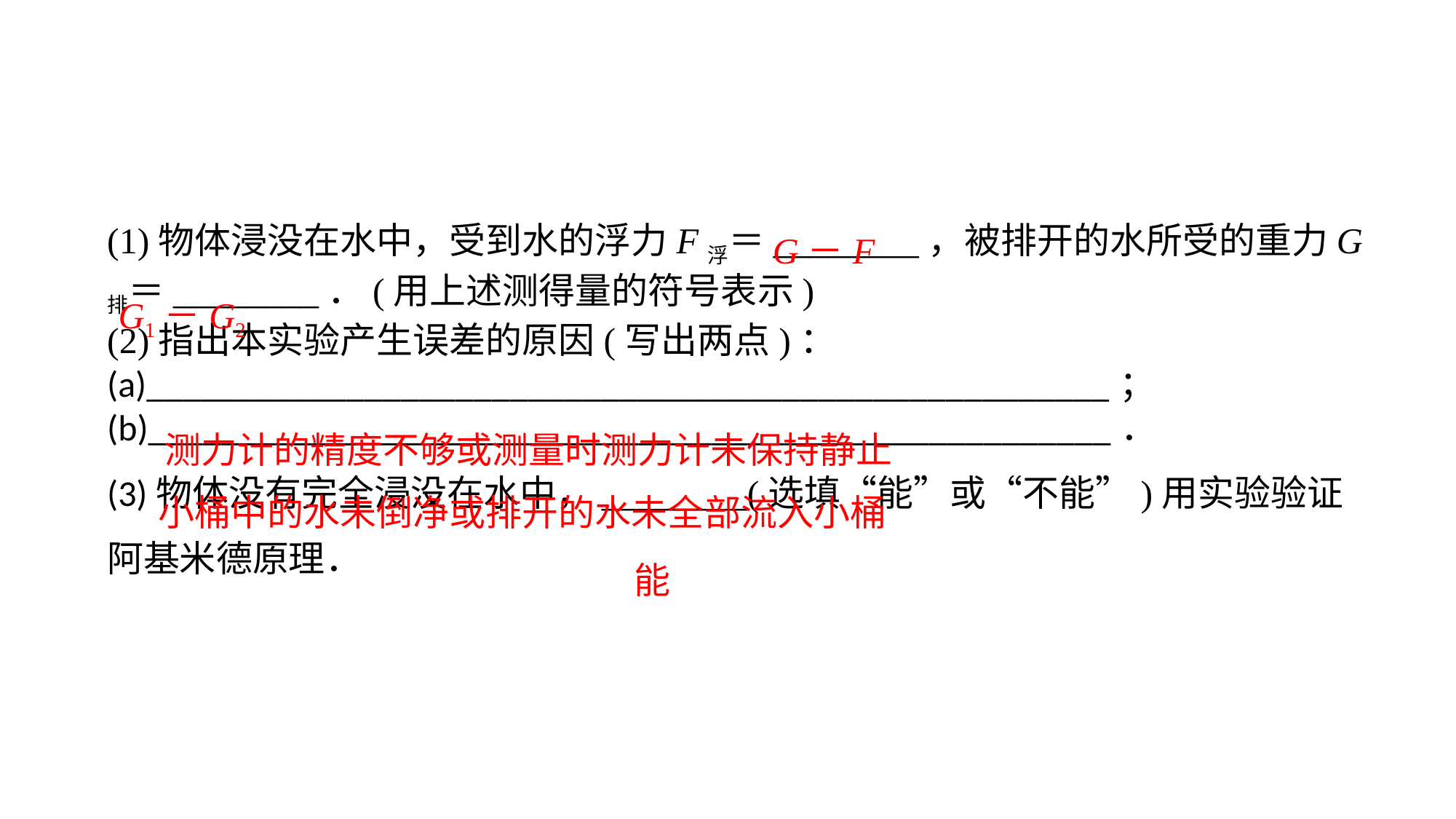

(1)物体浸没在水中，受到水的浮力F浮＝________，被排开的水所受的重力G排＝________．(用上述测得量的符号表示)(2)指出本实验产生误差的原因(写出两点)：(a)_____________________________________________________；(b)_____________________________________________________．(3)物体没有完全浸没在水中，________(选填“能”或“不能”)用实验验证阿基米德原理．
G－F
G1－G2
测力计的精度不够或测量时测力计未保持静止
小桶中的水未倒净或排开的水未全部流入小桶
能